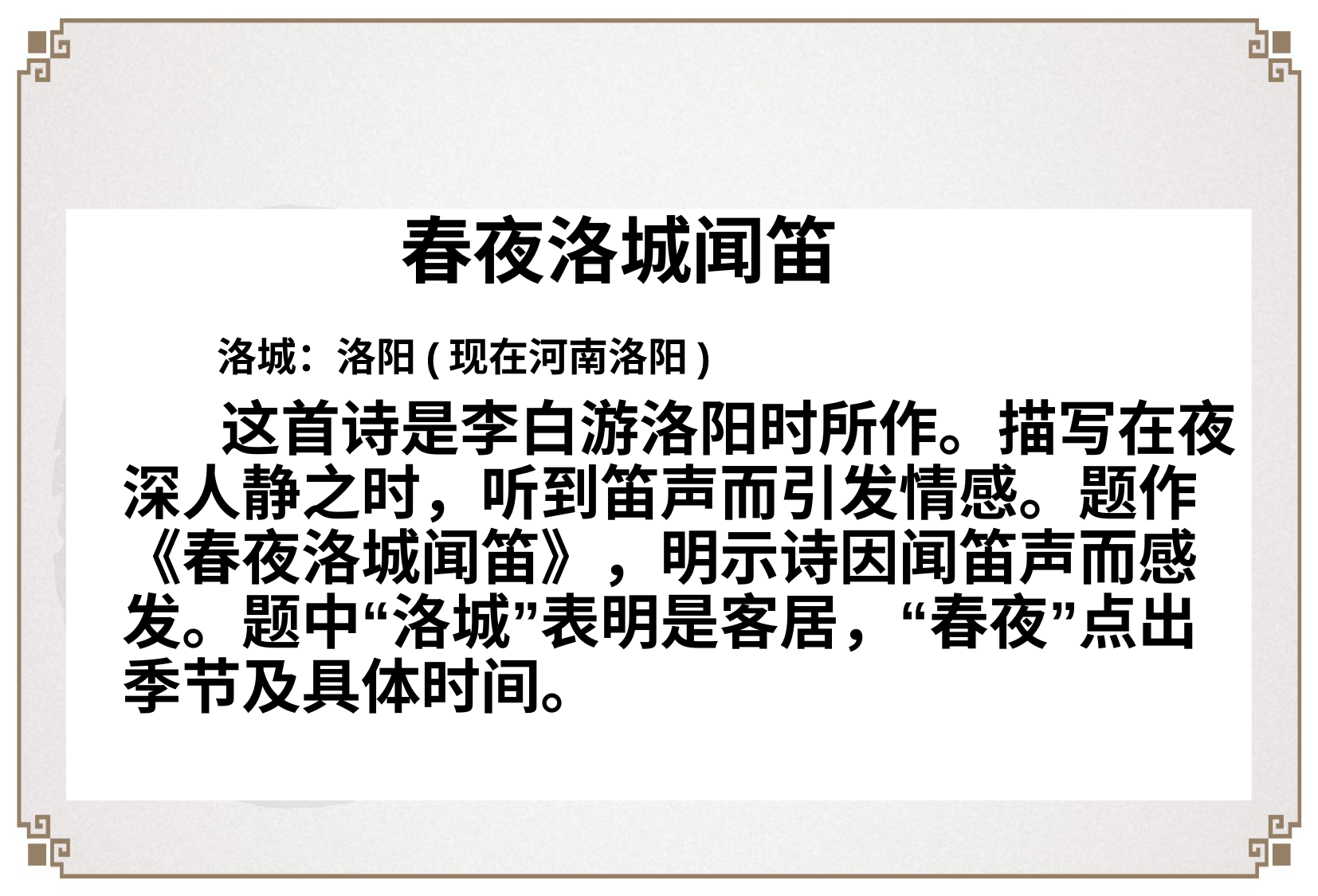

# 春夜洛城闻笛
      洛城：洛阳(现在河南洛阳)
            这首诗是李白游洛阳时所作。描写在夜深人静之时，听到笛声而引发情感。题作《春夜洛城闻笛》，明示诗因闻笛声而感发。题中“洛城”表明是客居，“春夜”点出季节及具体时间。